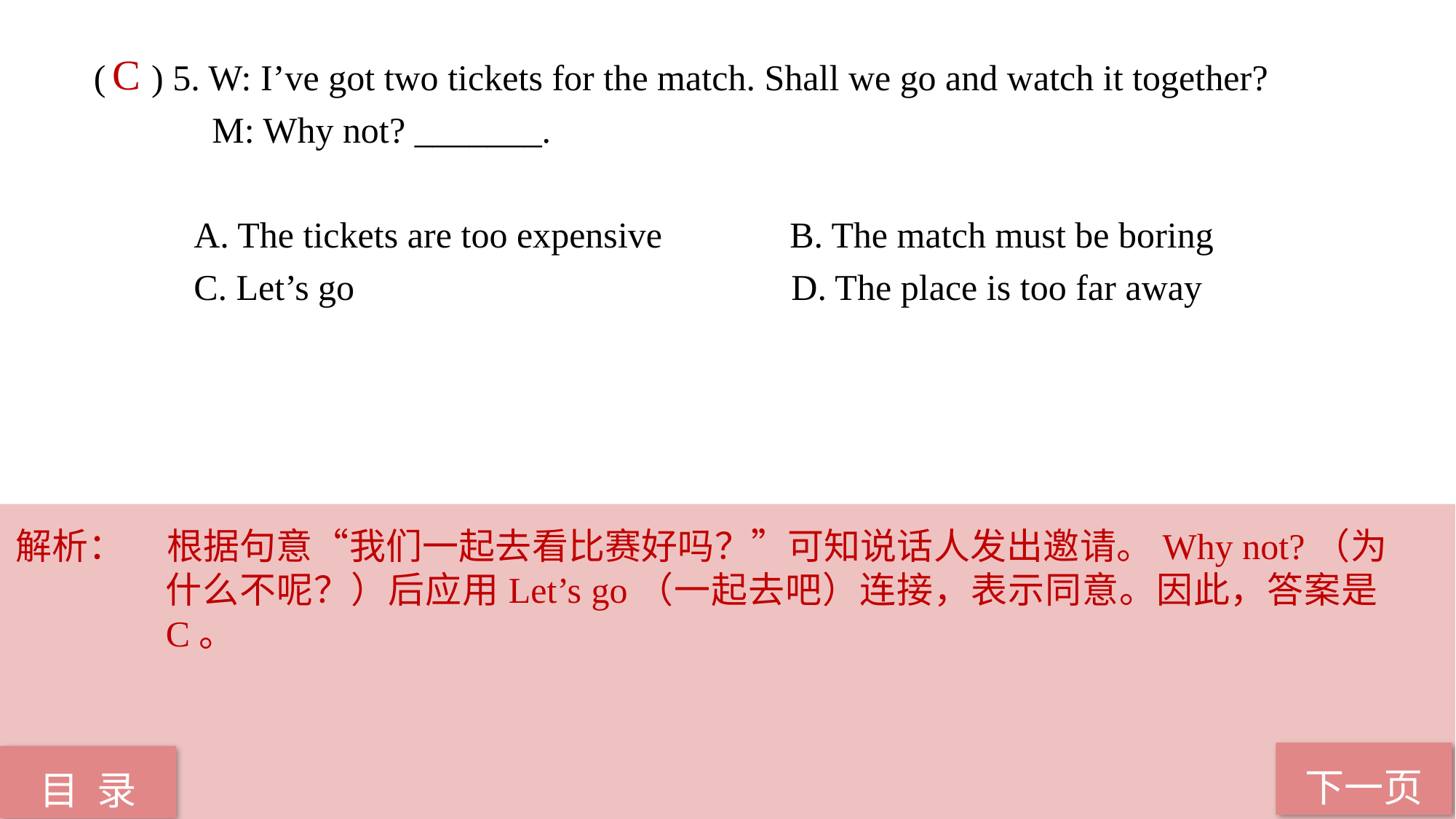

(     ) 5. W: I’ve got two tickets for the match. Shall we go and watch it together?
             M: Why not? _______.

           A. The tickets are too expensive              B. The match must be boring
           C. Let’s go                                                D. The place is too far away
C
解析：	根据句意“我们一起去看比赛好吗？”可知说话人发出邀请。Why not?（为什么不呢？）后应用Let’s go（一起去吧）连接，表示同意。因此，答案是C。
下一页